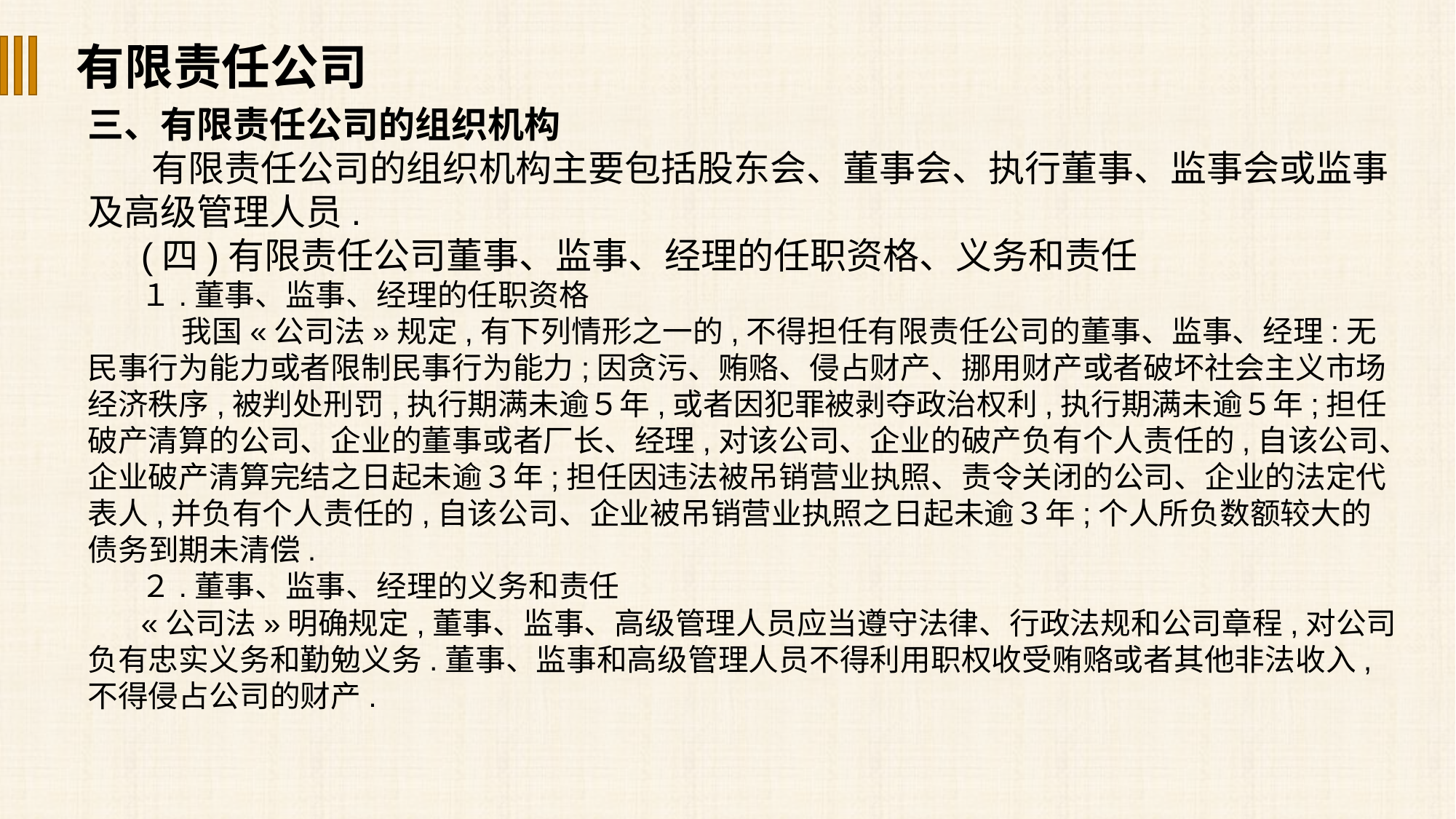

有限责任公司

三、有限责任公司的组织机构
有限责任公司的组织机构主要包括股东会、董事会、执行董事、监事会或监事及高级管理人员.
(四)有限责任公司董事、监事、经理的任职资格、义务和责任
１.董事、监事、经理的任职资格
     我国«公司法»规定,有下列情形之一的,不得担任有限责任公司的董事、监事、经理:无民事行为能力或者限制民事行为能力;因贪污、贿赂、侵占财产、挪用财产或者破坏社会主义市场经济秩序,被判处刑罚,执行期满未逾５年,或者因犯罪被剥夺政治权利,执行期满未逾５年;担任破产清算的公司、企业的董事或者厂长、经理,对该公司、企业的破产负有个人责任的,自该公司、企业破产清算完结之日起未逾３年;担任因违法被吊销营业执照、责令关闭的公司、企业的法定代表人,并负有个人责任的,自该公司、企业被吊销营业执照之日起未逾３年;个人所负数额较大的债务到期未清偿.
２.董事、监事、经理的义务和责任
«公司法»明确规定,董事、监事、高级管理人员应当遵守法律、行政法规和公司章程,对公司负有忠实义务和勤勉义务.董事、监事和高级管理人员不得利用职权收受贿赂或者其他非法收入,不得侵占公司的财产.